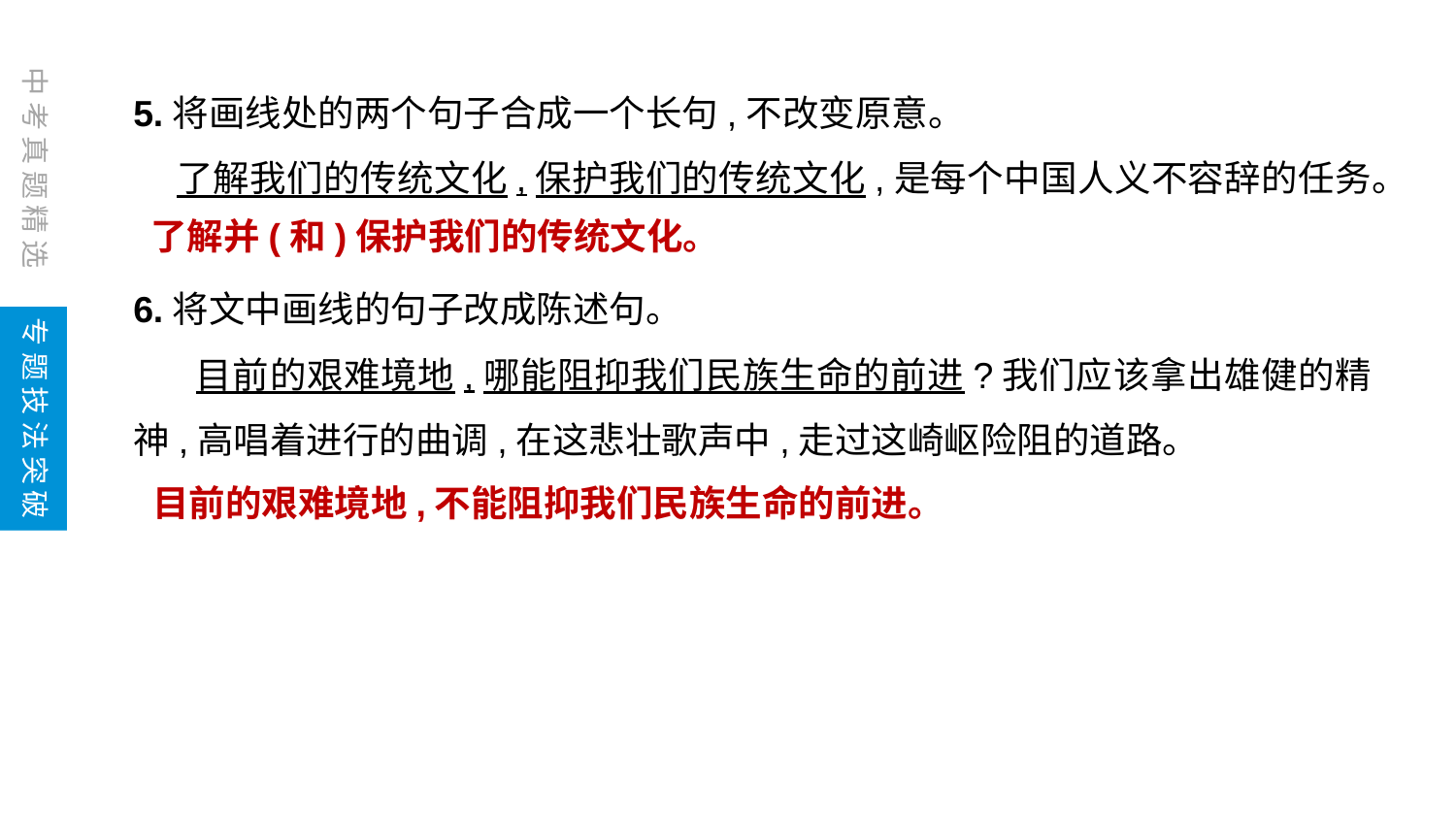

中考真题精选
5.将画线处的两个句子合成一个长句,不改变原意。
    了解我们的传统文化,保护我们的传统文化,是每个中国人义不容辞的任务。

6.将文中画线的句子改成陈述句。
      目前的艰难境地,哪能阻抑我们民族生命的前进?我们应该拿出雄健的精神,高唱着进行的曲调,在这悲壮歌声中,走过这崎岖险阻的道路。

了解并(和)保护我们的传统文化。

专题技法突破
目前的艰难境地,不能阻抑我们民族生命的前进。